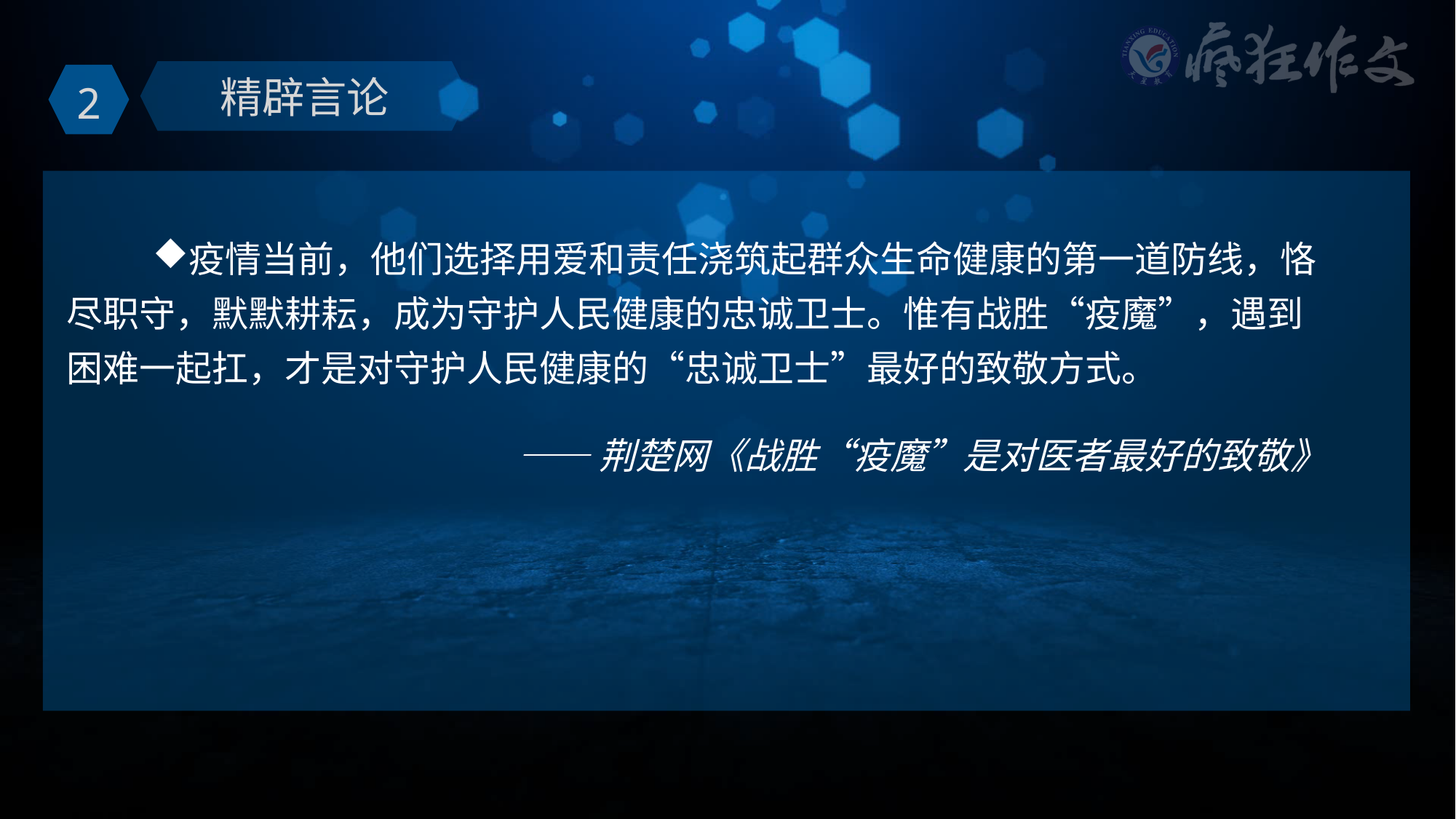

2
精辟言论

疫情当前，他们选择用爱和责任浇筑起群众生命健康的第一道防线，恪尽职守，默默耕耘，成为守护人民健康的忠诚卫士。惟有战胜“疫魔”，遇到困难一起扛，才是对守护人民健康的“忠诚卫士”最好的致敬方式。

——荆楚网《战胜“疫魔”是对医者最好的致敬》